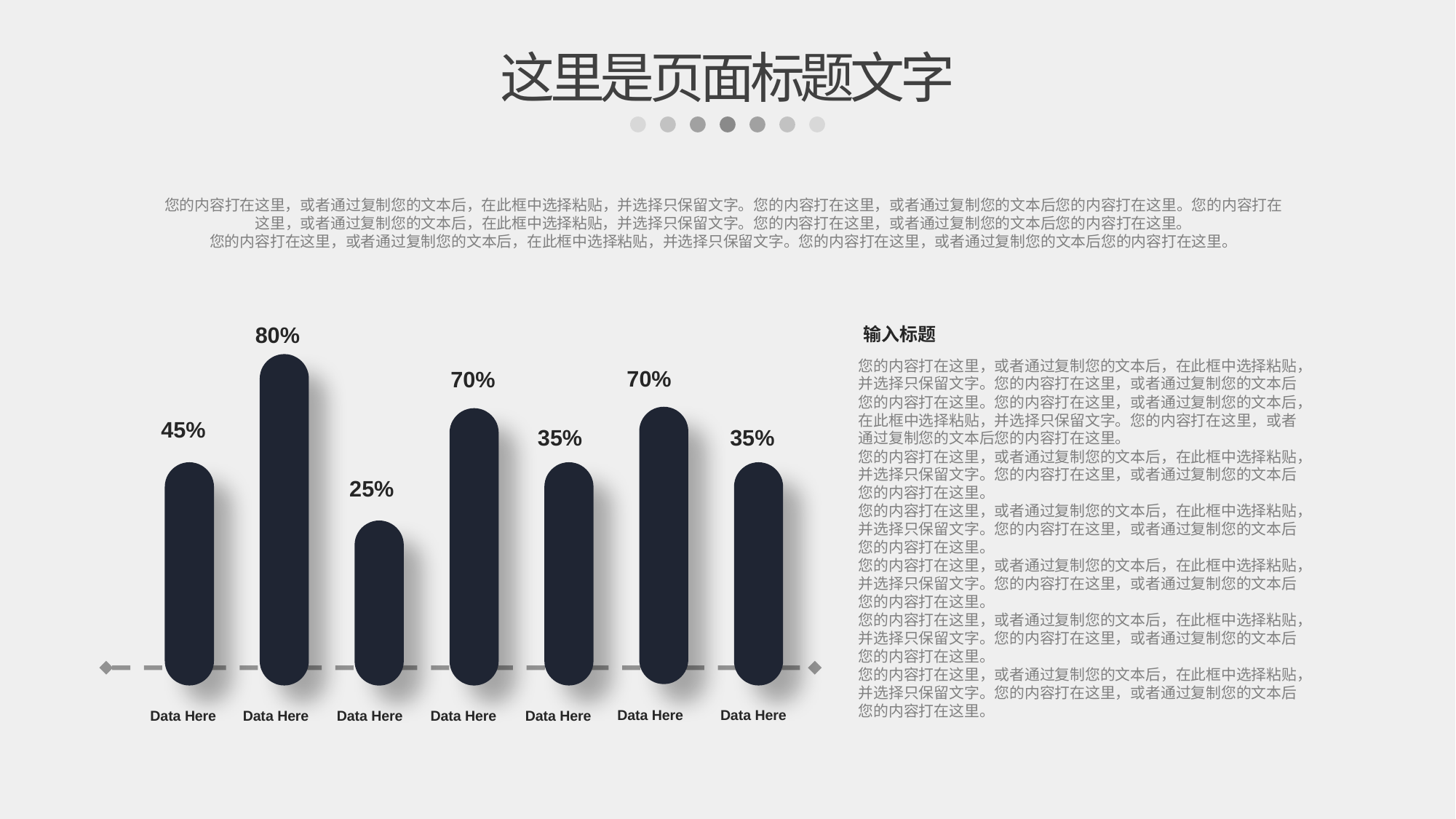

这里是页面标题文字
您的内容打在这里，或者通过复制您的文本后，在此框中选择粘贴，并选择只保留文字。您的内容打在这里，或者通过复制您的文本后您的内容打在这里。您的内容打在这里，或者通过复制您的文本后，在此框中选择粘贴，并选择只保留文字。您的内容打在这里，或者通过复制您的文本后您的内容打在这里。
您的内容打在这里，或者通过复制您的文本后，在此框中选择粘贴，并选择只保留文字。您的内容打在这里，或者通过复制您的文本后您的内容打在这里。

80%
输入标题
您的内容打在这里，或者通过复制您的文本后，在此框中选择粘贴，并选择只保留文字。您的内容打在这里，或者通过复制您的文本后您的内容打在这里。您的内容打在这里，或者通过复制您的文本后，在此框中选择粘贴，并选择只保留文字。您的内容打在这里，或者通过复制您的文本后您的内容打在这里。
您的内容打在这里，或者通过复制您的文本后，在此框中选择粘贴，并选择只保留文字。您的内容打在这里，或者通过复制您的文本后您的内容打在这里。
您的内容打在这里，或者通过复制您的文本后，在此框中选择粘贴，并选择只保留文字。您的内容打在这里，或者通过复制您的文本后您的内容打在这里。
您的内容打在这里，或者通过复制您的文本后，在此框中选择粘贴，并选择只保留文字。您的内容打在这里，或者通过复制您的文本后您的内容打在这里。
您的内容打在这里，或者通过复制您的文本后，在此框中选择粘贴，并选择只保留文字。您的内容打在这里，或者通过复制您的文本后您的内容打在这里。
您的内容打在这里，或者通过复制您的文本后，在此框中选择粘贴，并选择只保留文字。您的内容打在这里，或者通过复制您的文本后您的内容打在这里。

70%
70%

45%
35%
35%

25%

Data Here
Data Here
Data Here
Data Here
Data Here
Data Here
Data Here